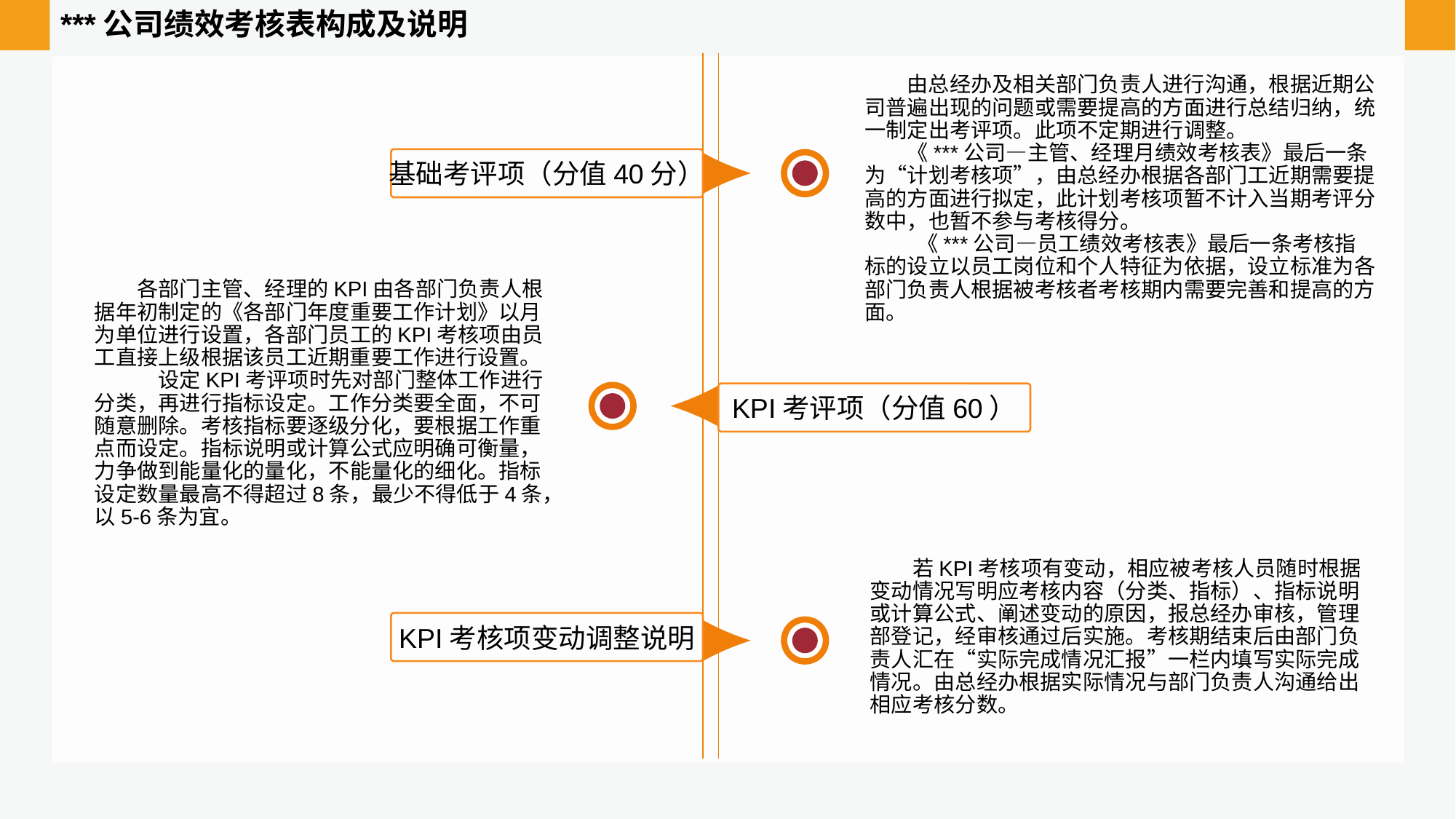

***公司绩效考核表构成及说明
由总经办及相关部门负责人进行沟通，根据近期公司普遍出现的问题或需要提高的方面进行总结归纳，统一制定出考评项。此项不定期进行调整。
《***公司—主管、经理月绩效考核表》最后一条为“计划考核项”，由总经办根据各部门工近期需要提高的方面进行拟定，此计划考核项暂不计入当期考评分数中，也暂不参与考核得分。
 《***公司—员工绩效考核表》最后一条考核指标的设立以员工岗位和个人特征为依据，设立标准为各部门负责人根据被考核者考核期内需要完善和提高的方面。

基础考评项（分值40分）
各部门主管、经理的KPI由各部门负责人根据年初制定的《各部门年度重要工作计划》以月为单位进行设置，各部门员工的KPI考核项由员工直接上级根据该员工近期重要工作进行设置。
　设定KPI考评项时先对部门整体工作进行分类，再进行指标设定。工作分类要全面，不可随意删除。考核指标要逐级分化，要根据工作重点而设定。指标说明或计算公式应明确可衡量，力争做到能量化的量化，不能量化的细化。指标设定数量最高不得超过8条，最少不得低于4条，以5-6条为宜。

KPI考评项（分值60）
若KPI考核项有变动，相应被考核人员随时根据变动情况写明应考核内容（分类、指标）、指标说明或计算公式、阐述变动的原因，报总经办审核，管理部登记，经审核通过后实施。考核期结束后由部门负责人汇在“实际完成情况汇报”一栏内填写实际完成情况。由总经办根据实际情况与部门负责人沟通给出相应考核分数。

KPI考核项变动调整说明